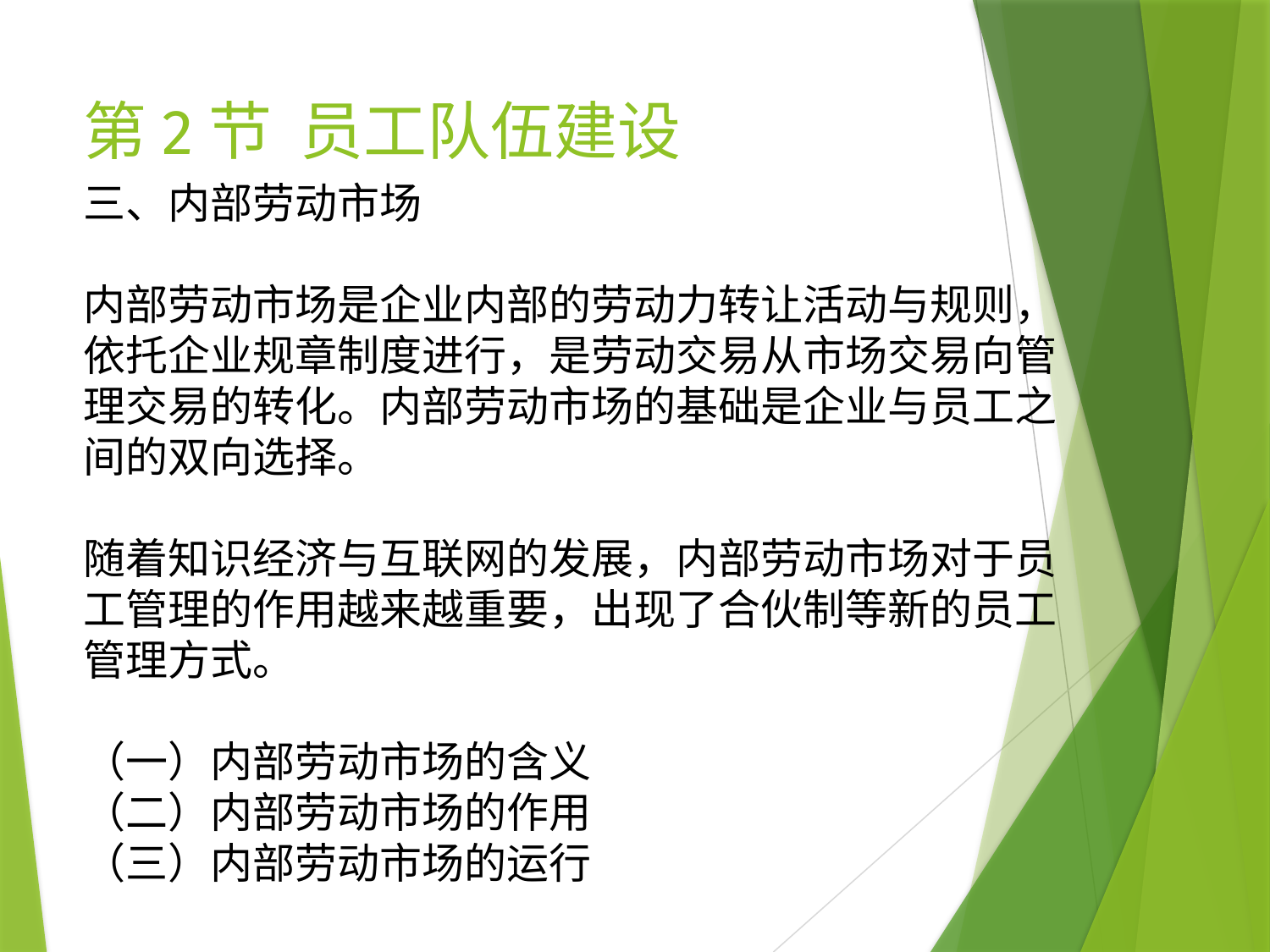

# 第2节  员工队伍建设
三、内部劳动市场

内部劳动市场是企业内部的劳动力转让活动与规则，依托企业规章制度进行，是劳动交易从市场交易向管理交易的转化。内部劳动市场的基础是企业与员工之间的双向选择。

随着知识经济与互联网的发展，内部劳动市场对于员工管理的作用越来越重要，出现了合伙制等新的员工管理方式。

（一）内部劳动市场的含义
（二）内部劳动市场的作用
（三）内部劳动市场的运行